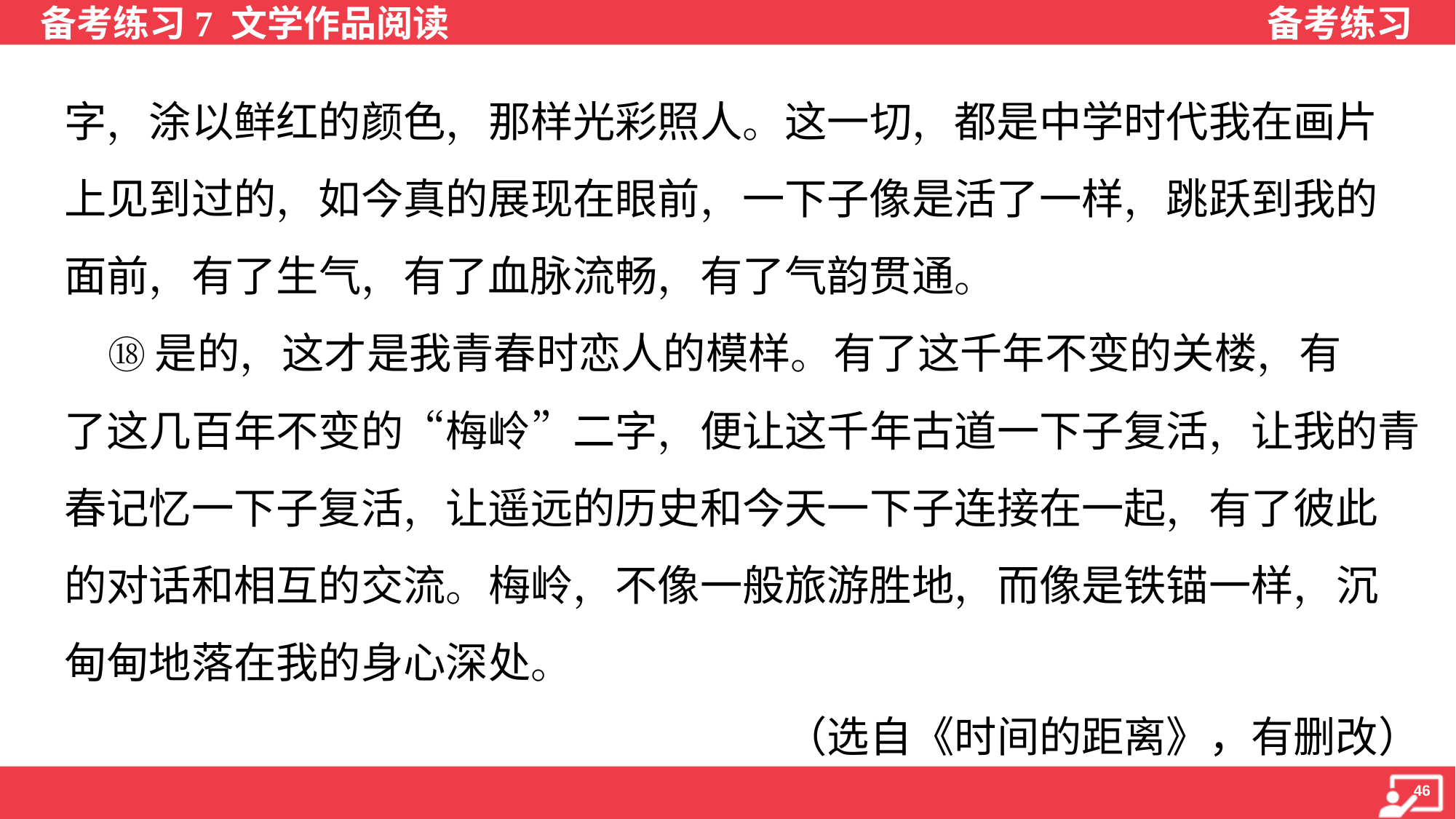

字，涂以鲜红的颜色，那样光彩照人。这一切，都是中学时代我在画片
上见到过的，如今真的展现在眼前，一下子像是活了一样，跳跃到我的
面前，有了生气，有了血脉流畅，有了气韵贯通。
    ⑱是的，这才是我青春时恋人的模样。有了这千年不变的关楼，有
了这几百年不变的“梅岭”二字，便让这千年古道一下子复活，让我的青
春记忆一下子复活，让遥远的历史和今天一下子连接在一起，有了彼此
的对话和相互的交流。梅岭，不像一般旅游胜地，而像是铁锚一样，沉
甸甸地落在我的身心深处。
（选自《时间的距离》，有删改）